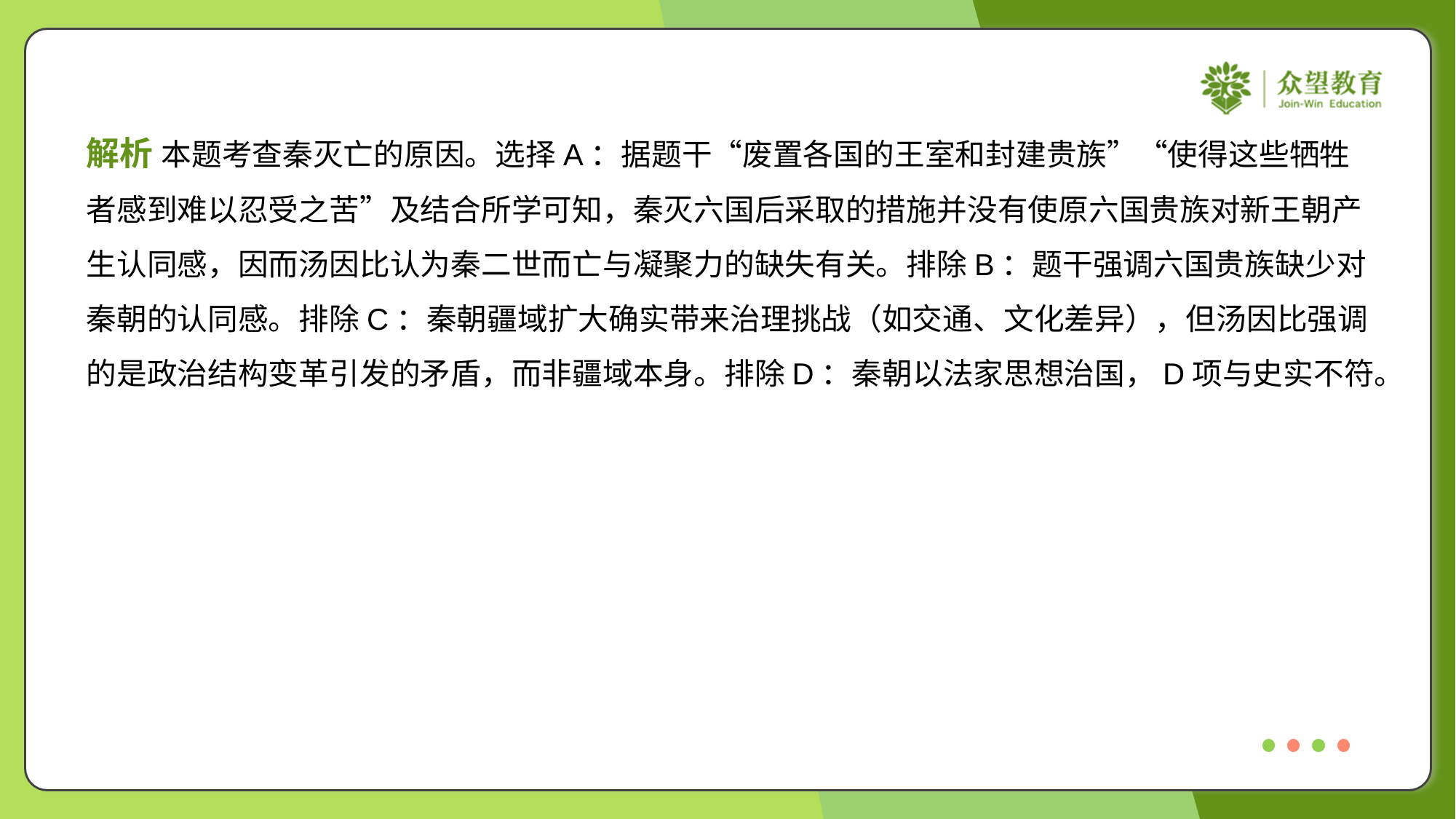

解析 本题考查秦灭亡的原因。选择A：据题干“废置各国的王室和封建贵族”“使得这些牺牲
者感到难以忍受之苦”及结合所学可知，秦灭六国后采取的措施并没有使原六国贵族对新王朝产
生认同感，因而汤因比认为秦二世而亡与凝聚力的缺失有关。排除B：题干强调六国贵族缺少对
秦朝的认同感。排除C：秦朝疆域扩大确实带来治理挑战（如交通、文化差异），但汤因比强调
的是政治结构变革引发的矛盾，而非疆域本身。排除D：秦朝以法家思想治国，D项与史实不符。